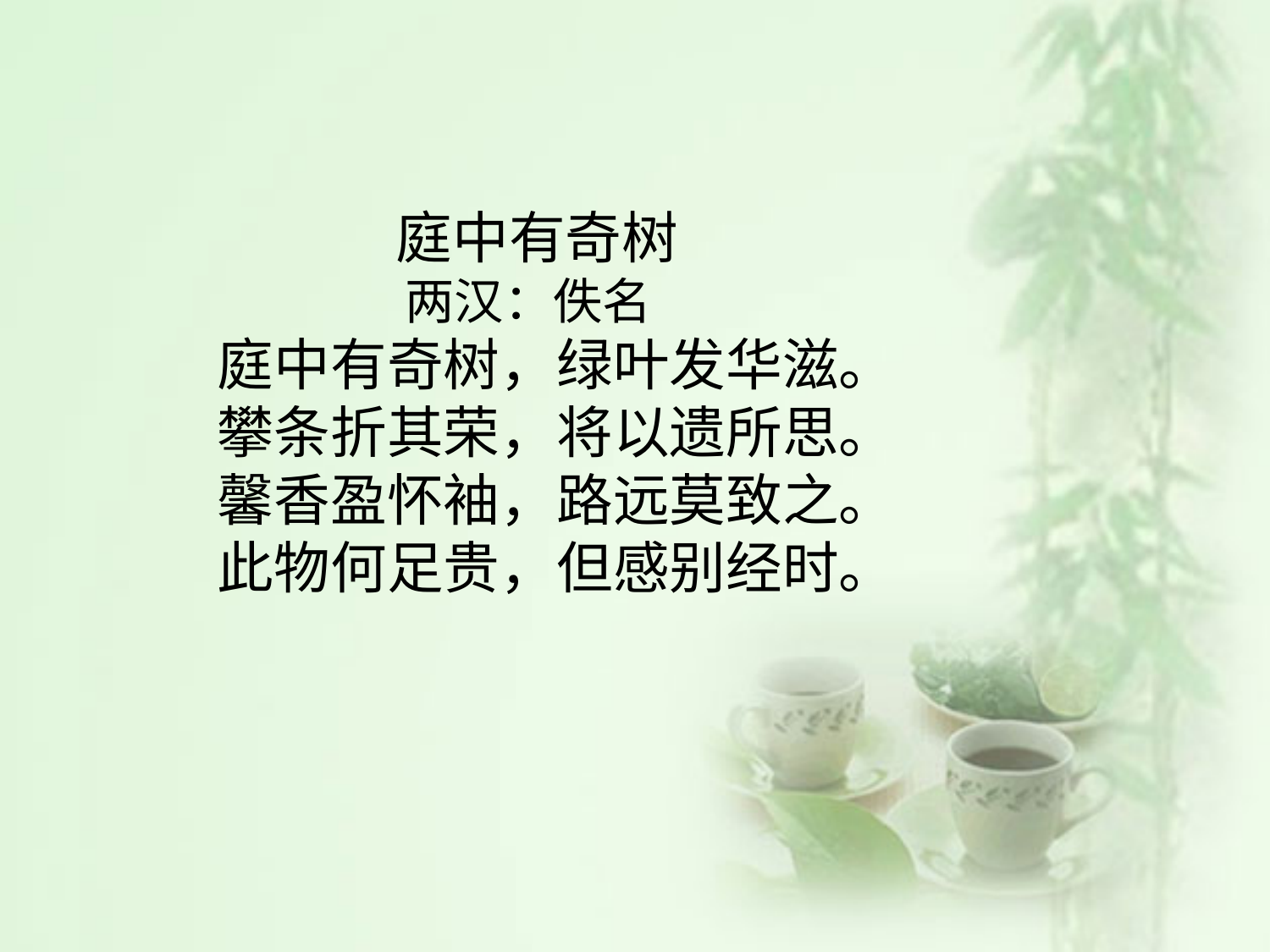

庭中有奇树
                两汉：佚名
庭中有奇树，绿叶发华滋。
攀条折其荣，将以遗所思。
馨香盈怀袖，路远莫致之。
此物何足贵，但感别经时。